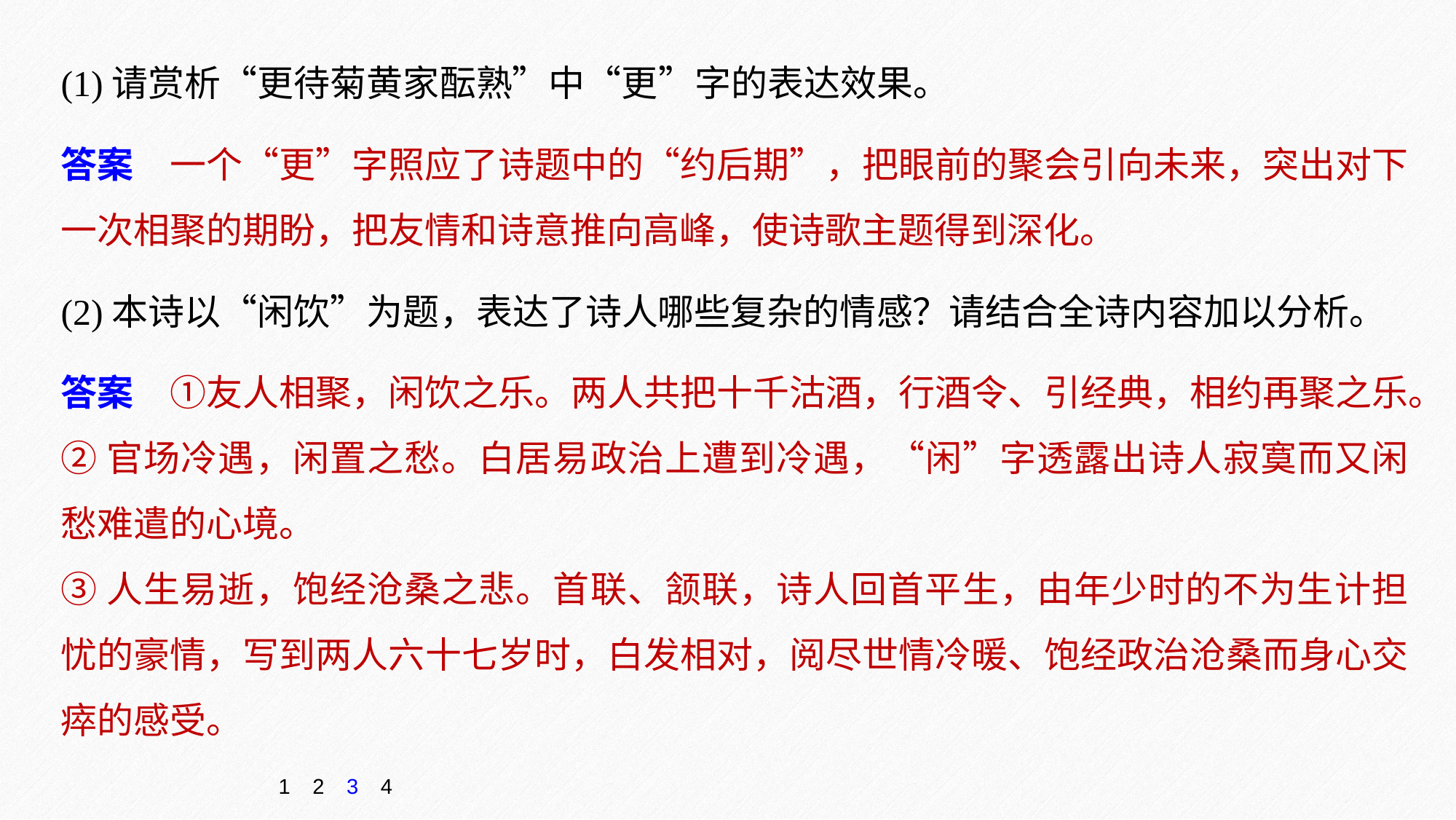

(1)请赏析“更待菊黄家酝熟”中“更”字的表达效果。
答案　一个“更”字照应了诗题中的“约后期”，把眼前的聚会引向未来，突出对下一次相聚的期盼，把友情和诗意推向高峰，使诗歌主题得到深化。
(2)本诗以“闲饮”为题，表达了诗人哪些复杂的情感？请结合全诗内容加以分析。
答案　①友人相聚，闲饮之乐。两人共把十千沽酒，行酒令、引经典，相约再聚之乐。
②官场冷遇，闲置之愁。白居易政治上遭到冷遇，“闲”字透露出诗人寂寞而又闲愁难遣的心境。
③人生易逝，饱经沧桑之悲。首联、颔联，诗人回首平生，由年少时的不为生计担忧的豪情，写到两人六十七岁时，白发相对，阅尽世情冷暖、饱经政治沧桑而身心交瘁的感受。
1
2
3
4